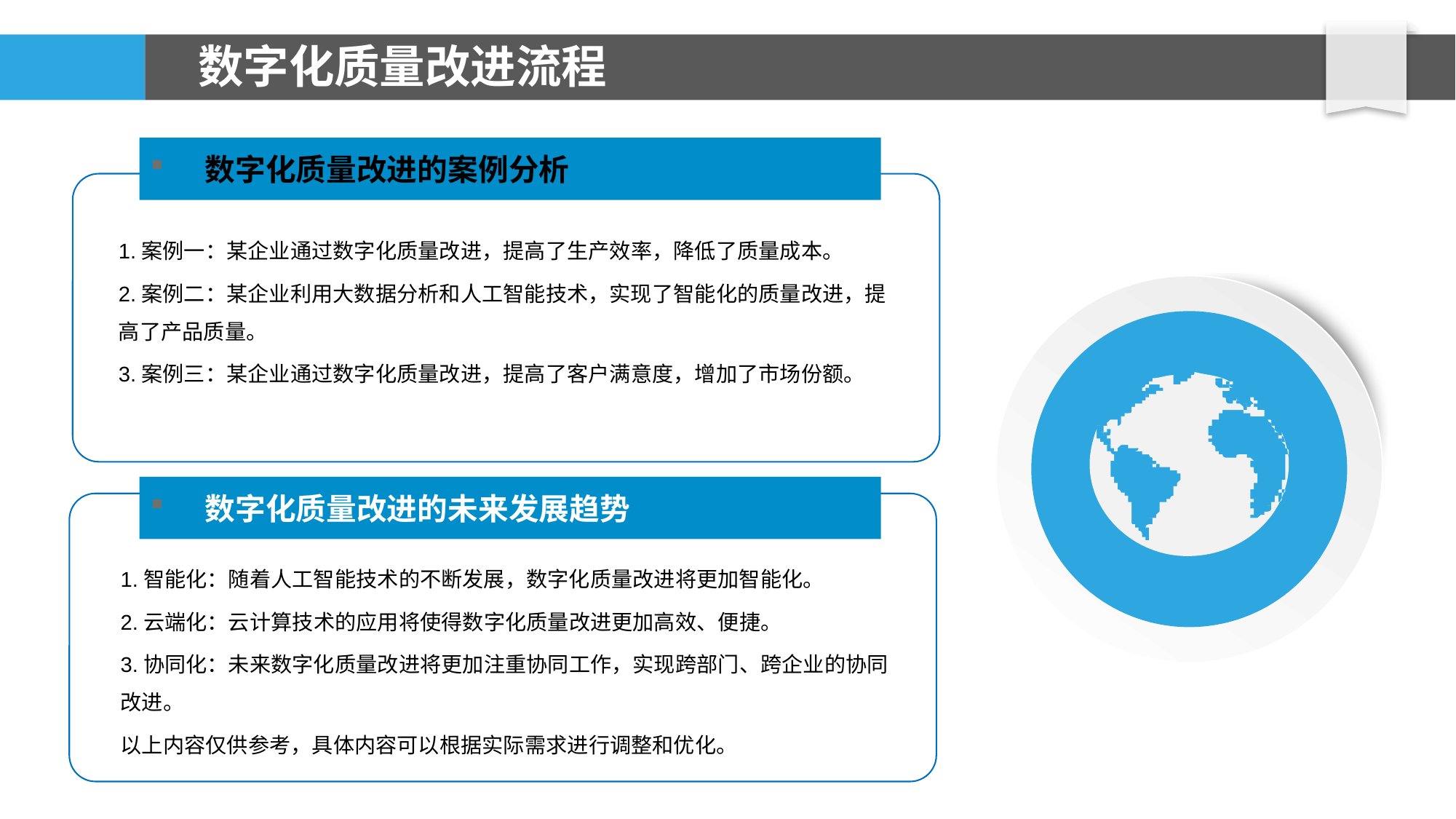

# 数字化质量改进流程
数字化质量改进的案例分析
1.案例一：某企业通过数字化质量改进，提高了生产效率，降低了质量成本。
2.案例二：某企业利用大数据分析和人工智能技术，实现了智能化的质量改进，提高了产品质量。
3.案例三：某企业通过数字化质量改进，提高了客户满意度，增加了市场份额。

数字化质量改进的未来发展趋势
1.智能化：随着人工智能技术的不断发展，数字化质量改进将更加智能化。
2.云端化：云计算技术的应用将使得数字化质量改进更加高效、便捷。
3.协同化：未来数字化质量改进将更加注重协同工作，实现跨部门、跨企业的协同改进。
以上内容仅供参考，具体内容可以根据实际需求进行调整和优化。